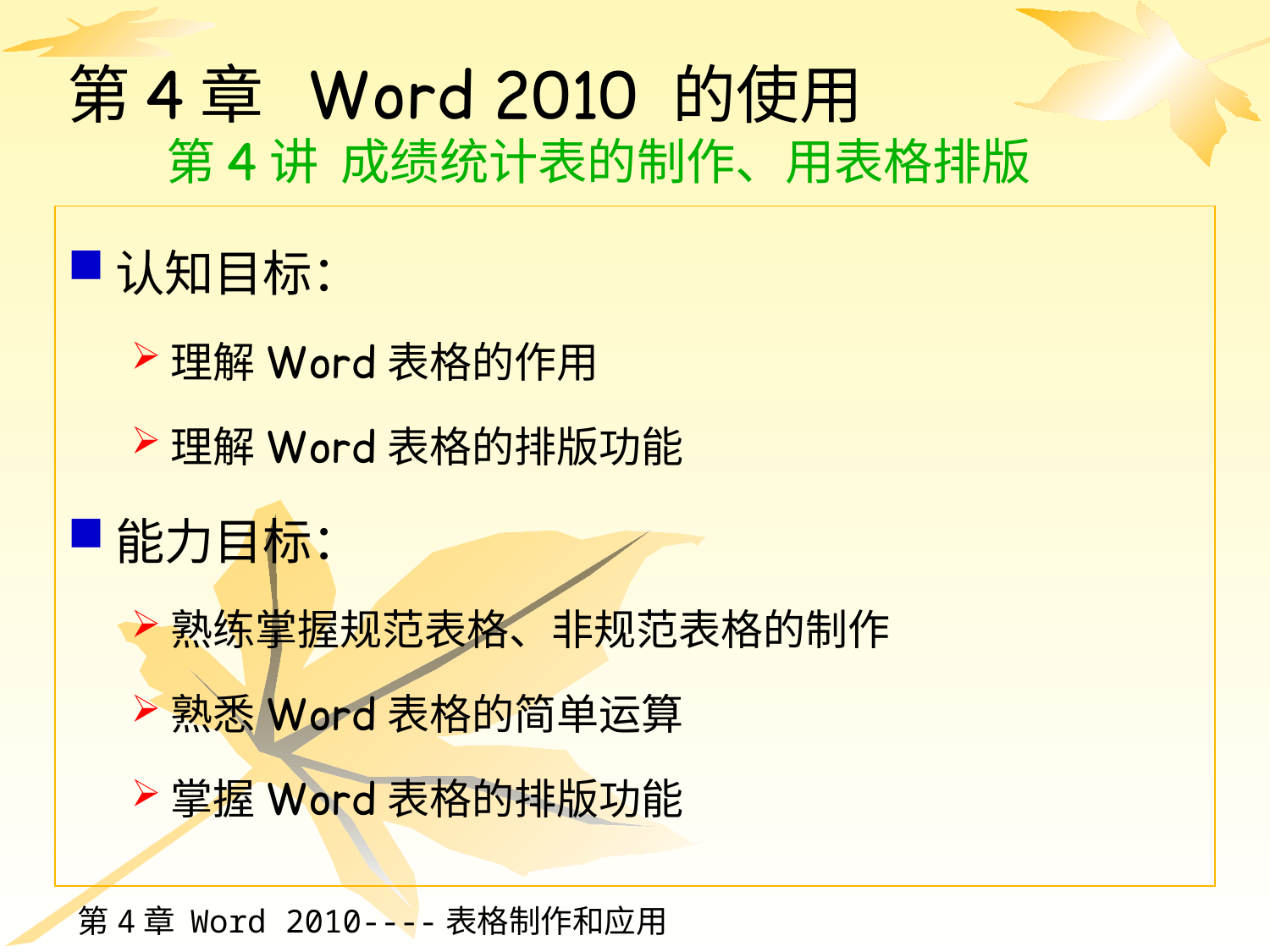

# 第4章  Word 2010 的使用 第4讲  成绩统计表的制作、用表格排版
认知目标：
理解Word表格的作用
理解Word表格的排版功能
能力目标：
熟练掌握规范表格、非规范表格的制作
熟悉Word表格的简单运算
掌握Word表格的排版功能